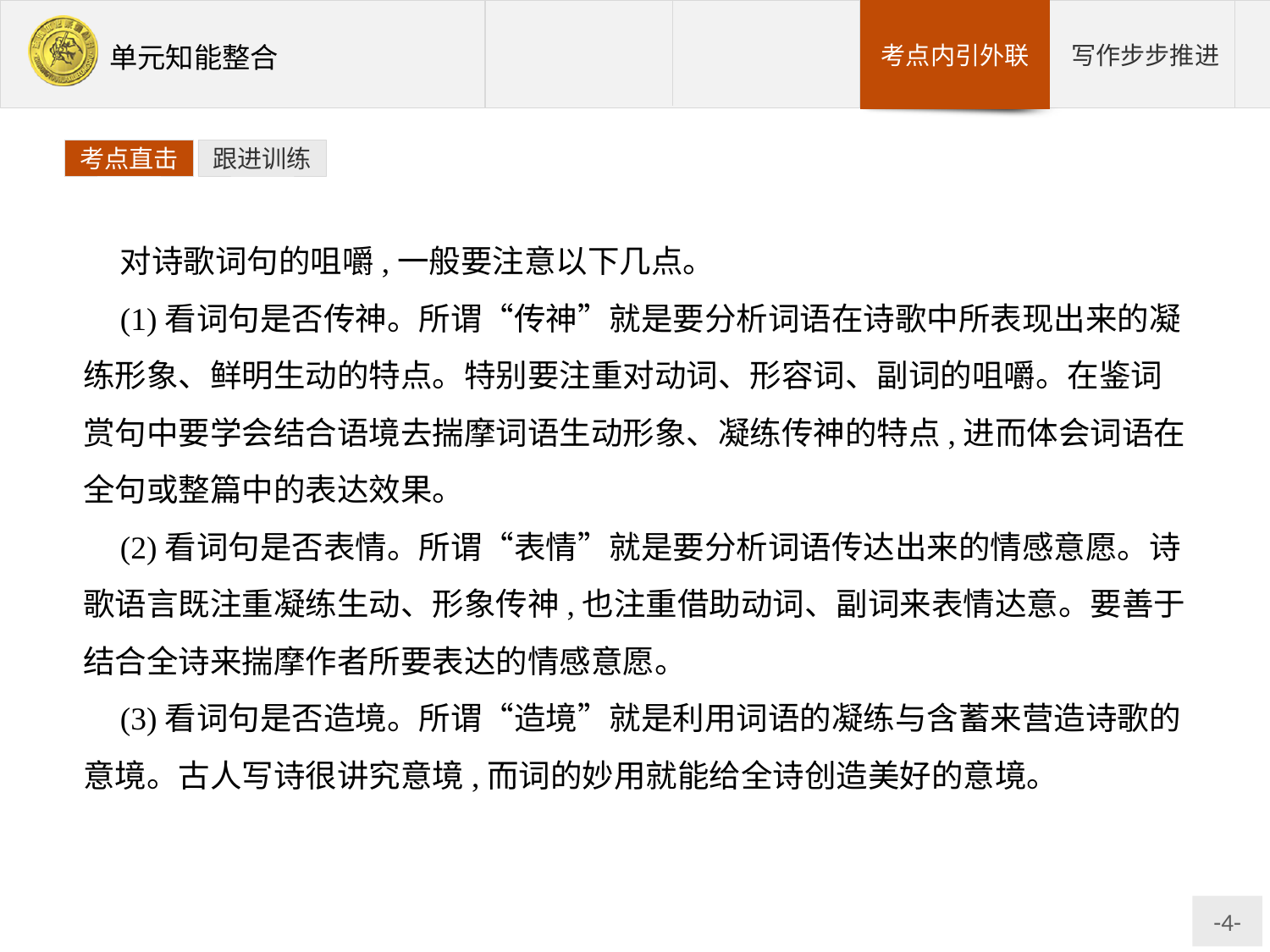

考点直击
跟进训练
对诗歌词句的咀嚼,一般要注意以下几点。
(1)看词句是否传神。所谓“传神”就是要分析词语在诗歌中所表现出来的凝练形象、鲜明生动的特点。特别要注重对动词、形容词、副词的咀嚼。在鉴词赏句中要学会结合语境去揣摩词语生动形象、凝练传神的特点,进而体会词语在全句或整篇中的表达效果。
(2)看词句是否表情。所谓“表情”就是要分析词语传达出来的情感意愿。诗歌语言既注重凝练生动、形象传神,也注重借助动词、副词来表情达意。要善于结合全诗来揣摩作者所要表达的情感意愿。
(3)看词句是否造境。所谓“造境”就是利用词语的凝练与含蓄来营造诗歌的意境。古人写诗很讲究意境,而词的妙用就能给全诗创造美好的意境。